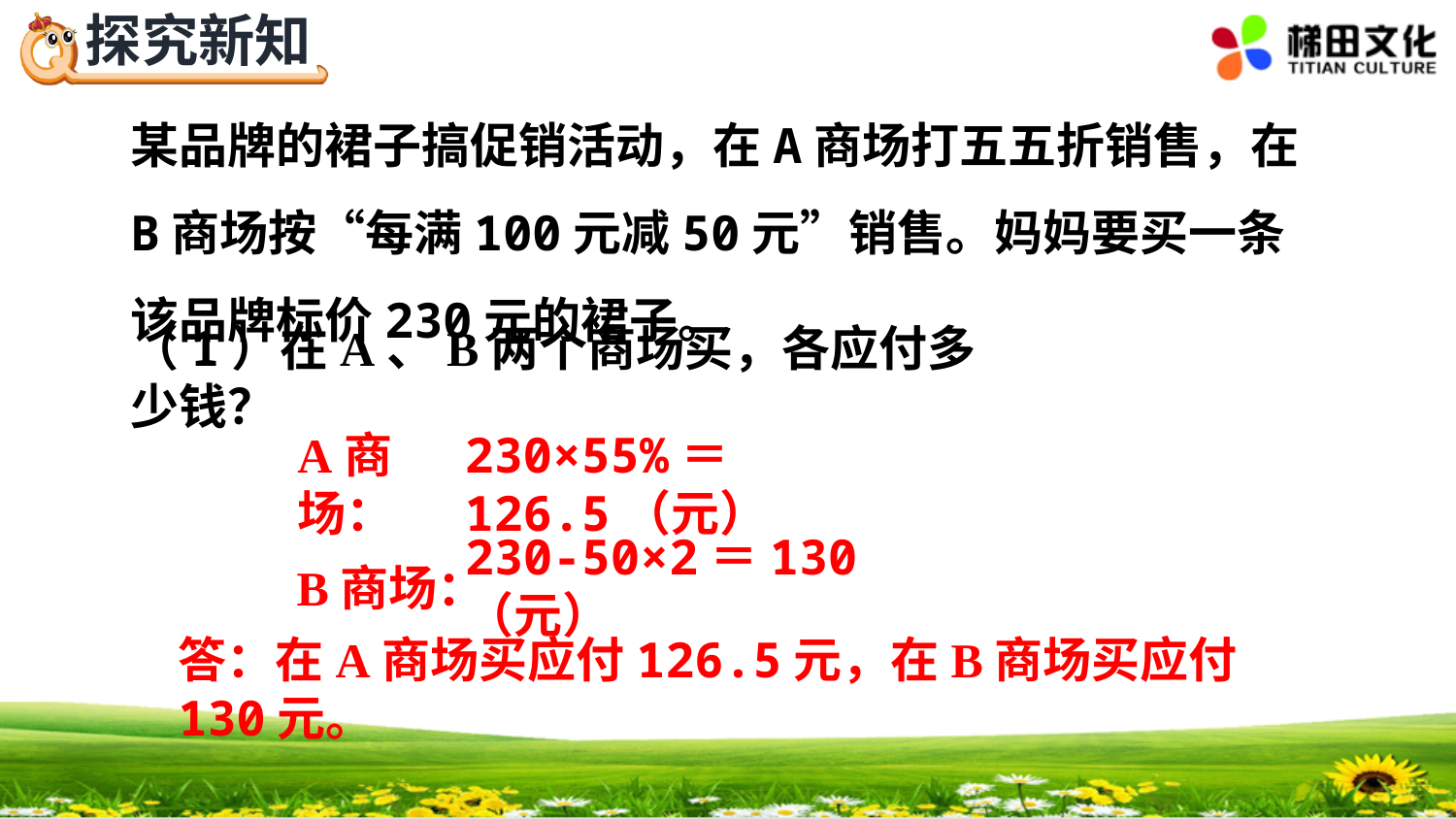

某品牌的裙子搞促销活动，在A商场打五五折销售，在
B商场按“每满100元减50元”销售。妈妈要买一条该品牌标价230元的裙子。
（1）在A、B两个商场买，各应付多少钱？
A商场：
230×55%＝126.5（元）
230-50×2＝130（元）
B商场：
答：在A商场买应付126.5元，在B商场买应付130元。